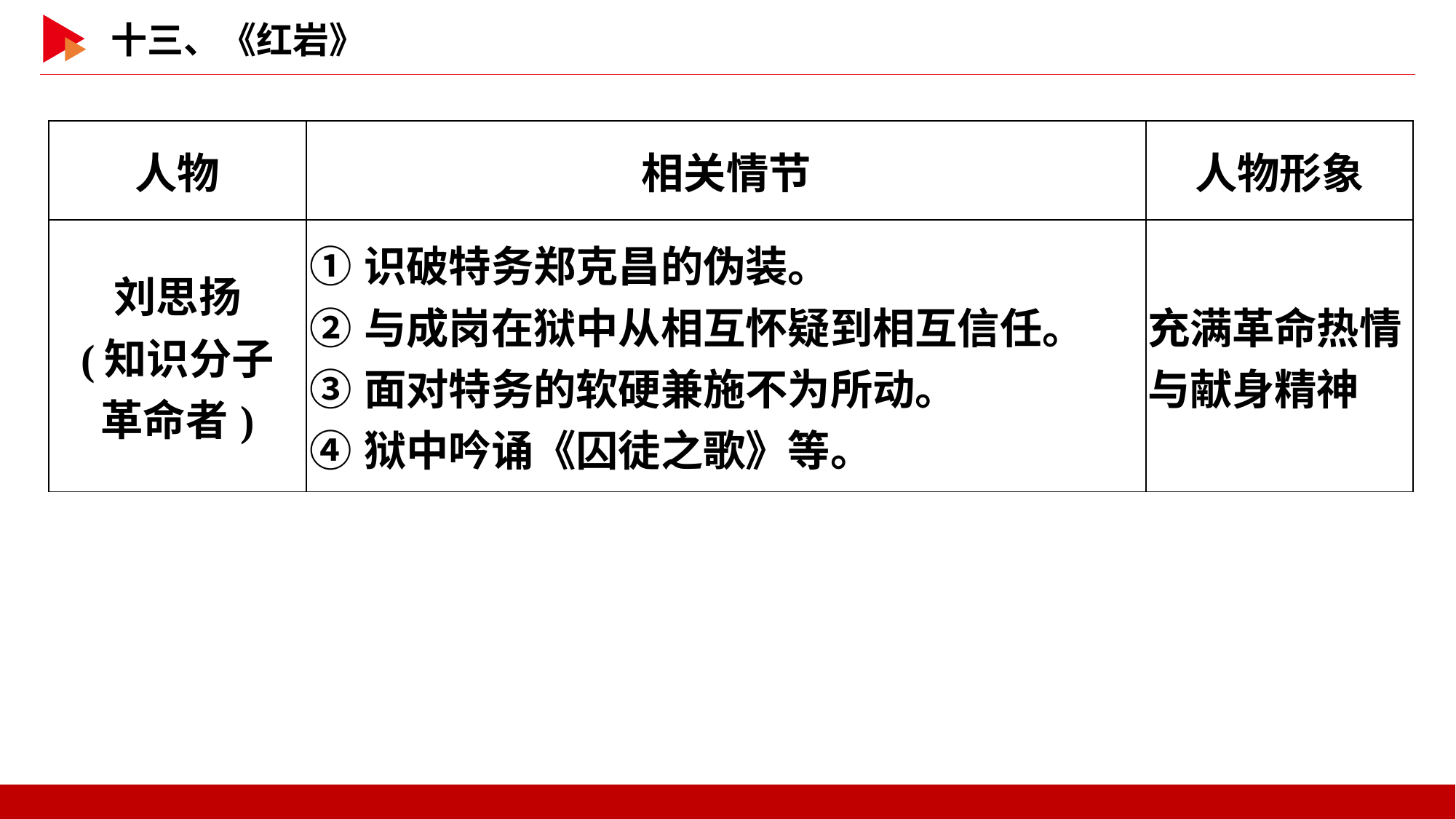

| 人物 | 相关情节 | 人物形象 |
| --- | --- | --- |
| 刘思扬 (知识分子 革命者) | ①识破特务郑克昌的伪装。 ②与成岗在狱中从相互怀疑到相互信任。 ③面对特务的软硬兼施不为所动。 ④狱中吟诵《囚徒之歌》等。 | 充满革命热情与献身精神 |